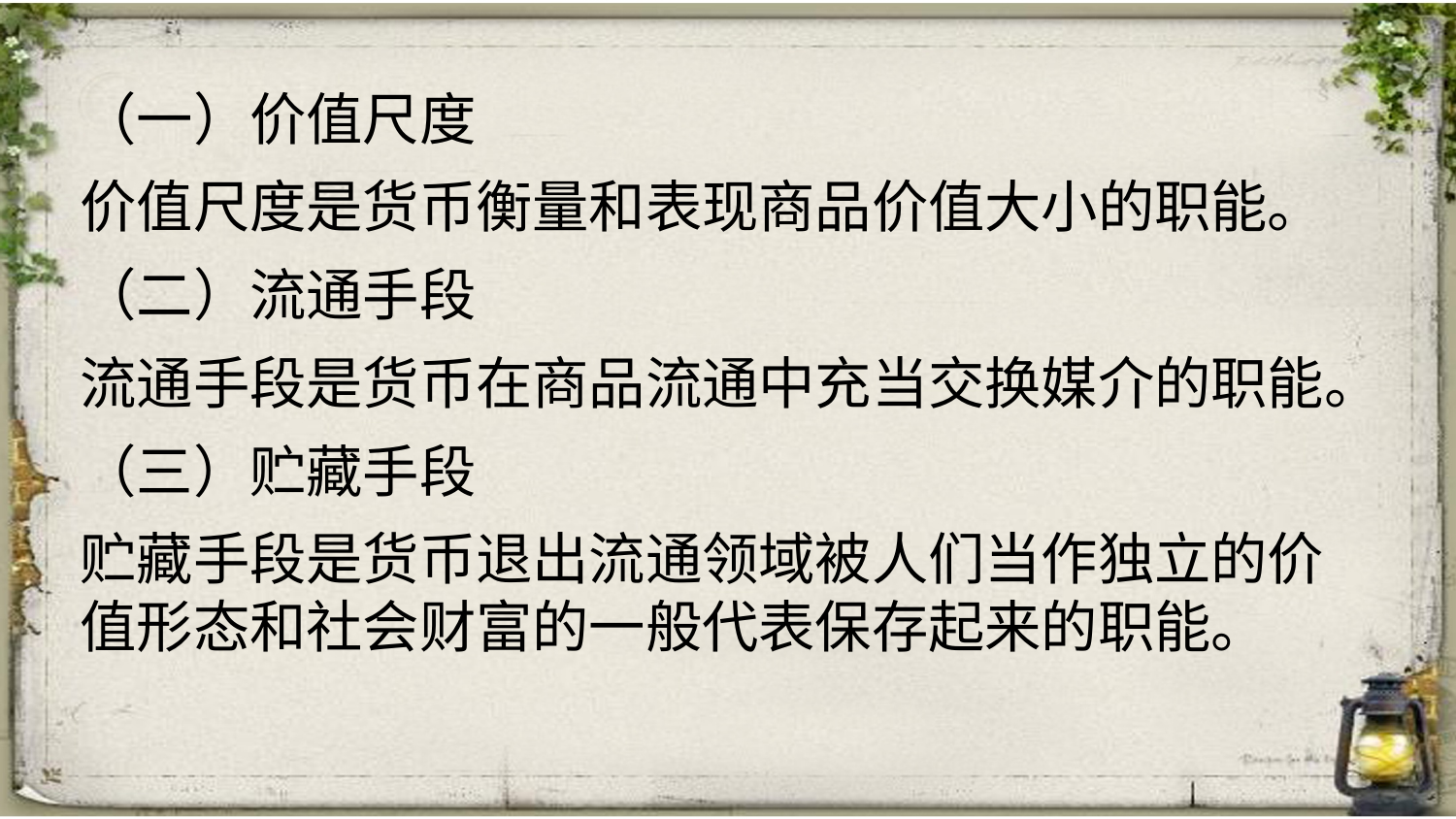

（一）价值尺度
价值尺度是货币衡量和表现商品价值大小的职能。
（二）流通手段
流通手段是货币在商品流通中充当交换媒介的职能。
（三）贮藏手段
贮藏手段是货币退出流通领域被人们当作独立的价值形态和社会财富的一般代表保存起来的职能。